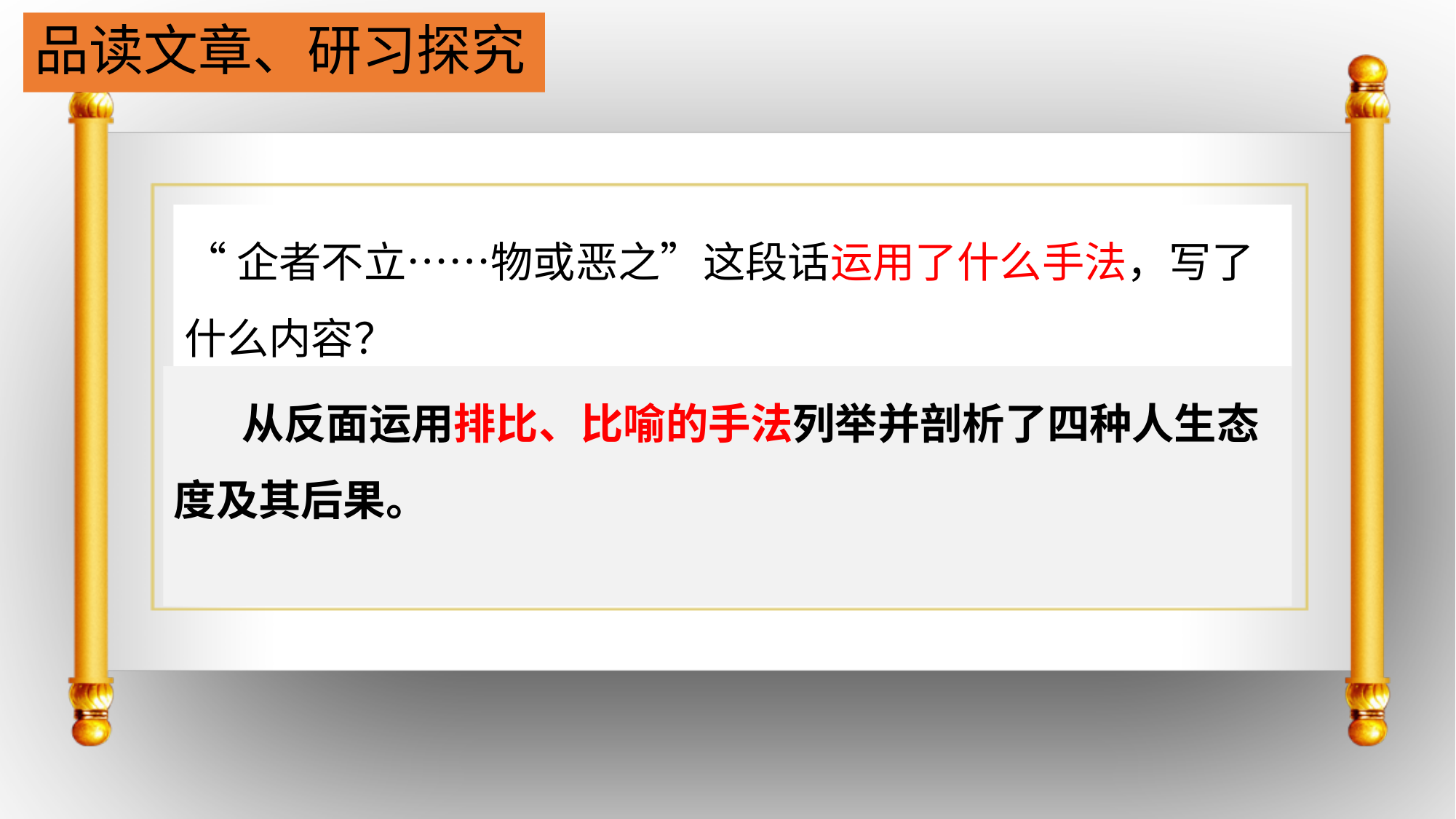

# 品读文章、研习探究
“企者不立……物或恶之”这段话运用了什么手法，写了什么内容？
      从反面运用排比、比喻的手法列举并剖析了四种人生态度及其后果。